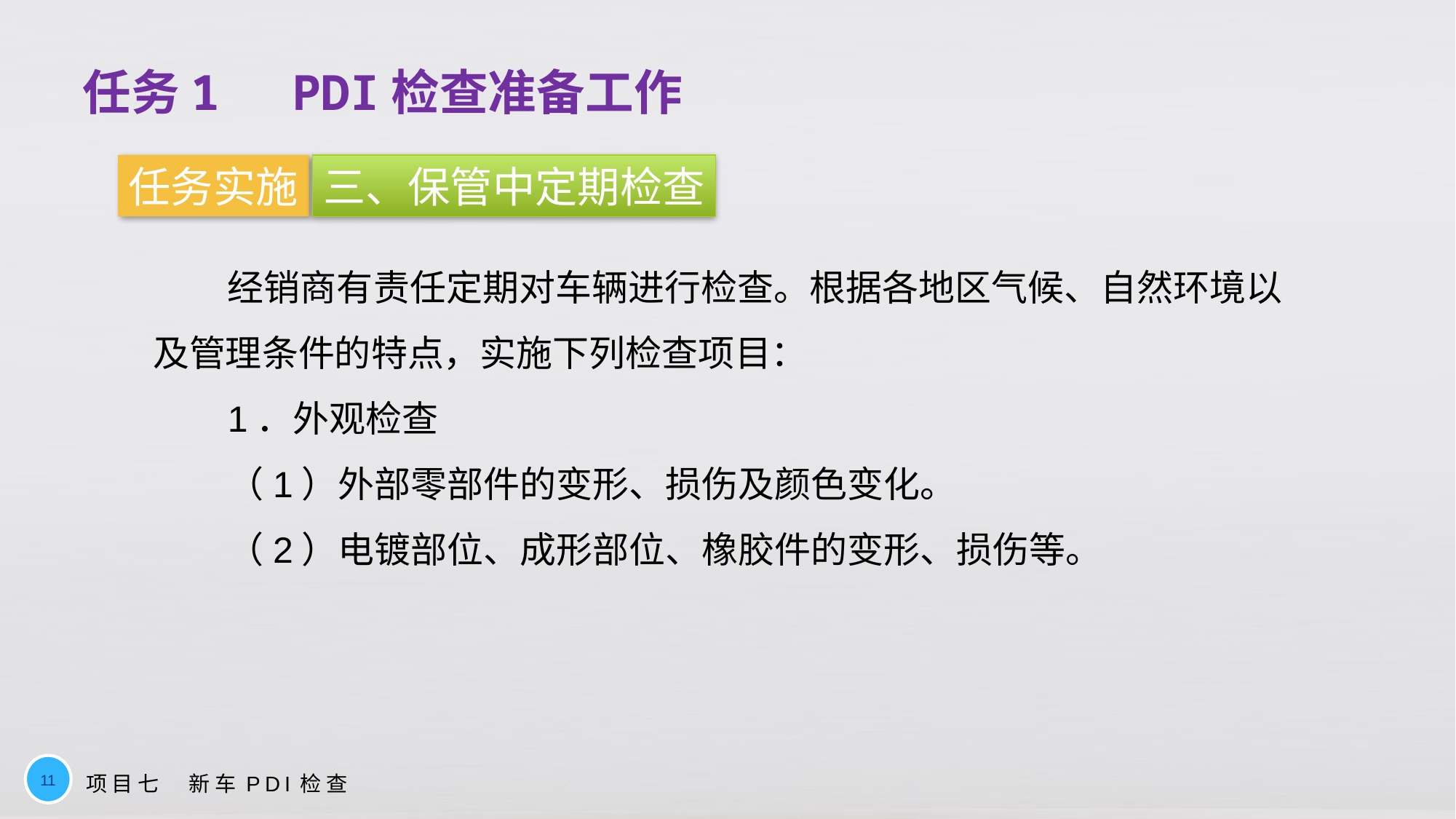

任务1　PDI检查准备工作
任务实施
三、保管中定期检查
经销商有责任定期对车辆进行检查。根据各地区气候、自然环境以及管理条件的特点，实施下列检查项目：
1．外观检查
（1）外部零部件的变形、损伤及颜色变化。
（2）电镀部位、成形部位、橡胶件的变形、损伤等。
11